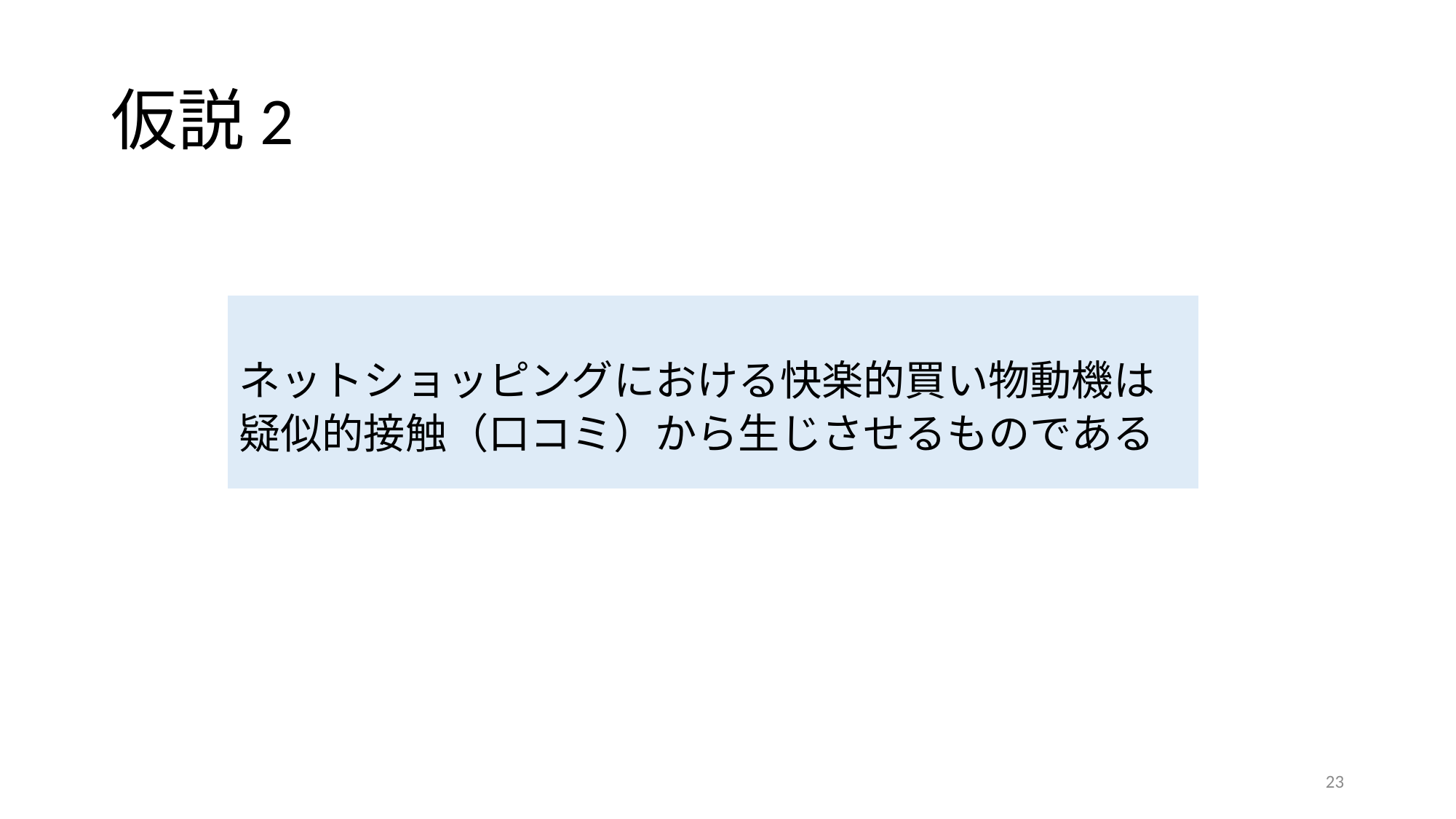

# 仮説2

ネットショッピングにおける快楽的買い物動機は
疑似的接触（口コミ）から生じさせるものである

23